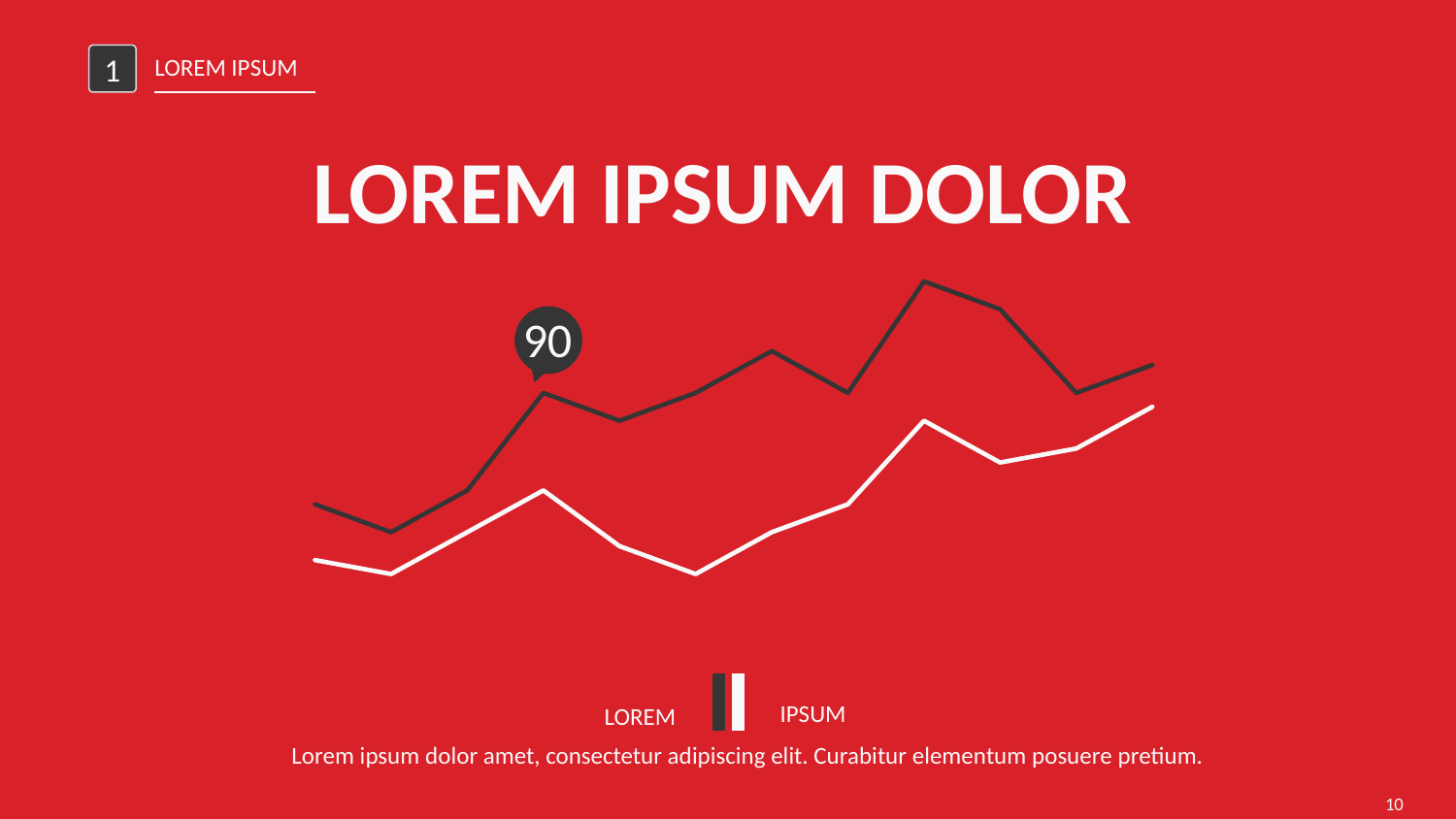

1

LOREM IPSUM
LOREM IPSUM DOLOR

### Chart

| Category | 系列 1 | 系列 2 |
|---|---|---|
| 1月 | 9.0 | 5.0 |
| 2月 | 7.0 | 4.0 |
| 3月 | 10.0 | 7.0 |
| 4月 | 17.0 | 10.0 |
| 5月 | 15.0 | 6.0 |
| 6月 | 17.0 | 4.0 |
| 7月 | 20.0 | 7.0 |
| 8月 | 17.0 | 9.0 |
| 9月 | 25.0 | 15.0 |
| 10月 | 23.0 | 12.0 |
| 11月 | 17.0 | 13.0 |
| 12月 | 19.0 | 16.0 |
90

LOREM
IPSUM
Lorem ipsum dolor amet, consectetur adipiscing elit. Curabitur elementum posuere pretium.